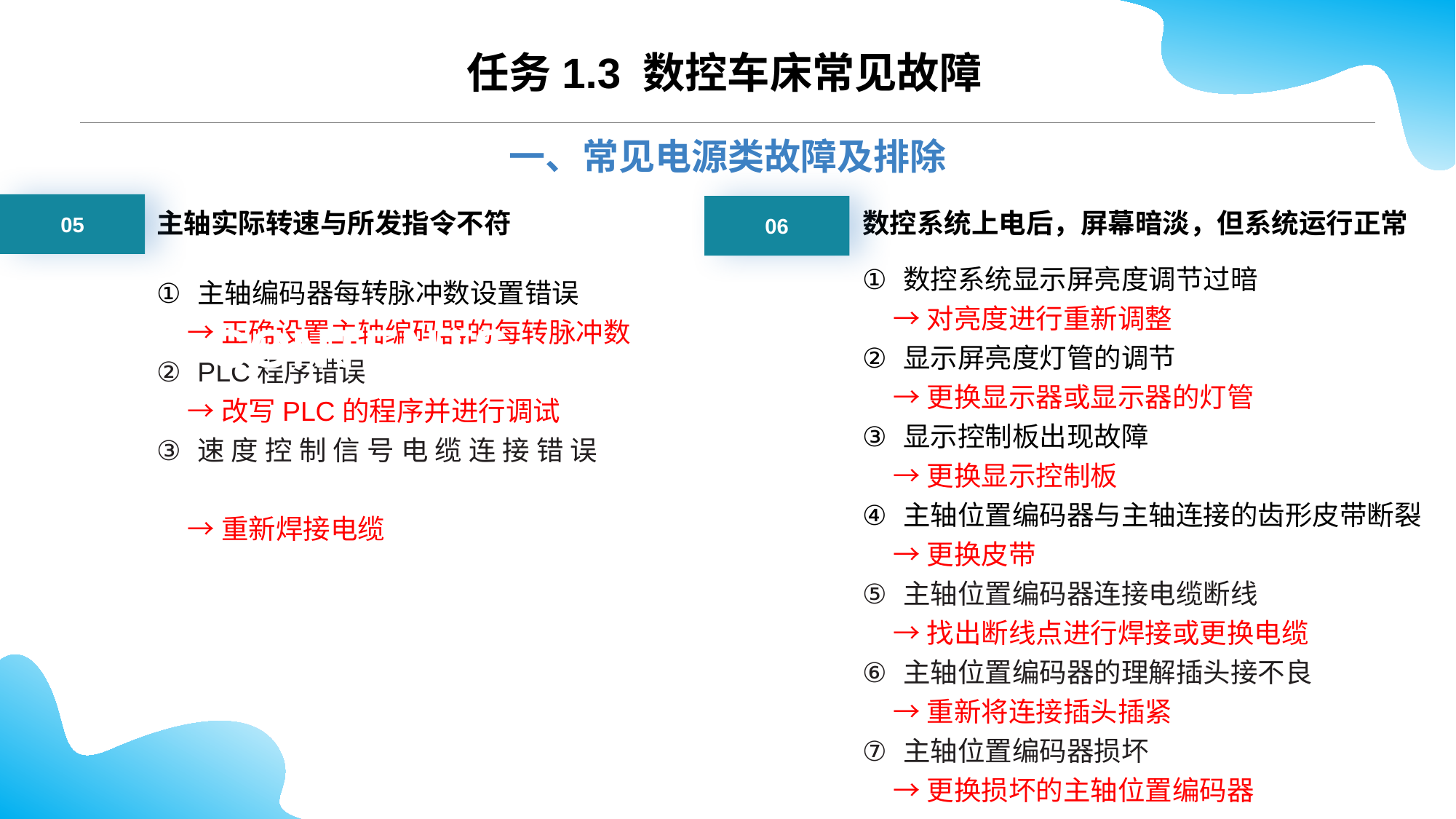

CONTENTS
任务1.3 数控车床常见故障
一、常见电源类故障及排除
05
06
主轴实际转速与所发指令不符
数控系统上电后，屏幕暗淡，但系统运行正常
数控系统显示屏亮度调节过暗
     →对亮度进行重新调整
显示屏亮度灯管的调节
     →更换显示器或显示器的灯管
显示控制板出现故障
     →更换显示控制板
主轴位置编码器与主轴连接的齿形皮带断裂
     →更换皮带
主轴位置编码器连接电缆断线
     →找出断线点进行焊接或更换电缆
主轴位置编码器的理解插头接不良
     →重新将连接插头插紧
主轴位置编码器损坏
     →更换损坏的主轴位置编码器

主轴编码器每转脉冲数设置错误
     →正确设置主轴编码器的每转脉冲数
PLC程序错误
     →改写PLC的程序并进行调试
速度控制信号电缆连接错误
     →重新焊接电缆